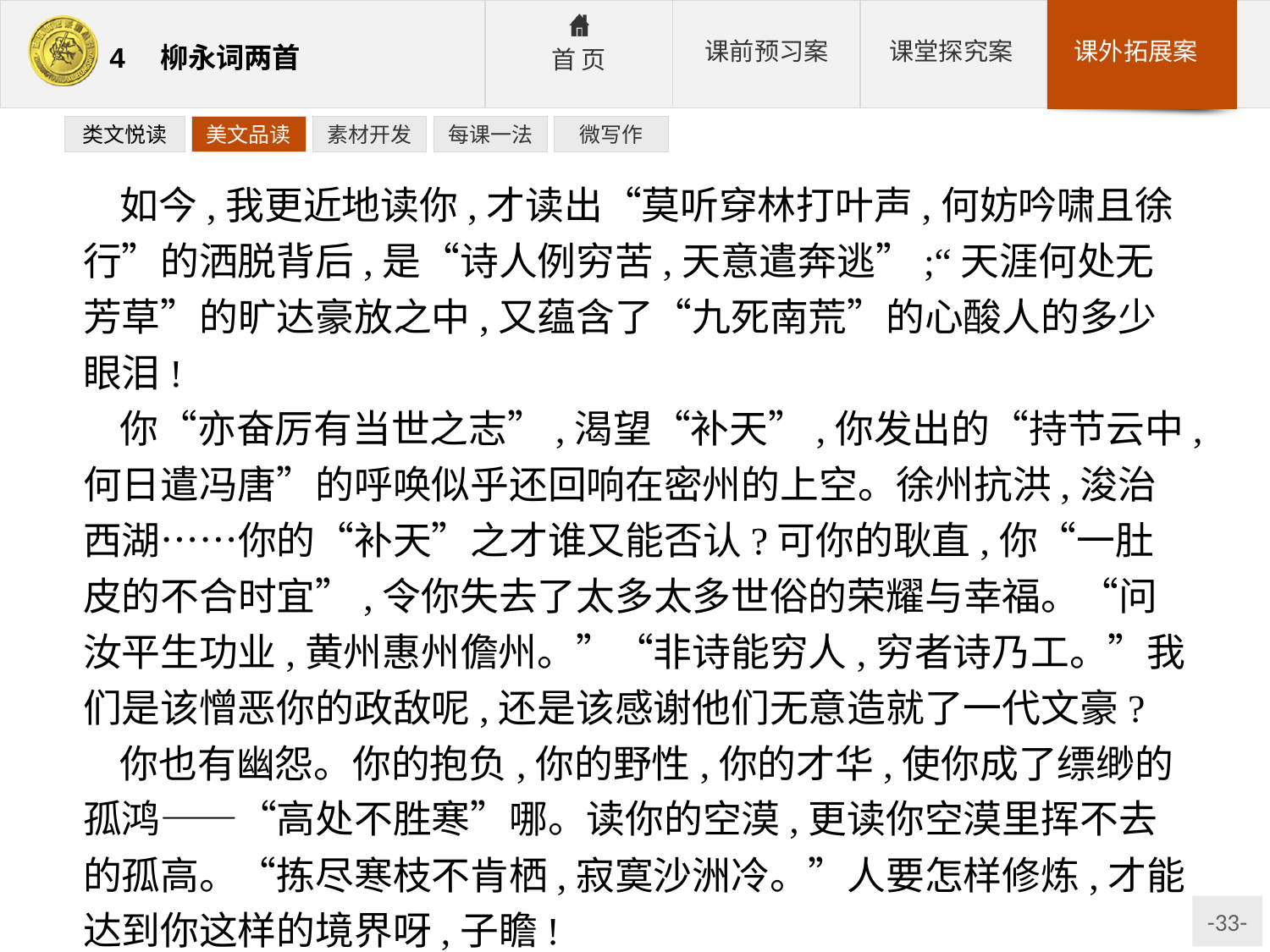

类文悦读
美文品读
素材开发
每课一法
微写作
如今,我更近地读你,才读出“莫听穿林打叶声,何妨吟啸且徐行”的洒脱背后,是“诗人例穷苦,天意遣奔逃”;“天涯何处无芳草”的旷达豪放之中,又蕴含了“九死南荒”的心酸人的多少眼泪!
你“亦奋厉有当世之志”,渴望“补天”,你发出的“持节云中,何日遣冯唐”的呼唤似乎还回响在密州的上空。徐州抗洪,浚治西湖……你的“补天”之才谁又能否认?可你的耿直,你“一肚皮的不合时宜”,令你失去了太多太多世俗的荣耀与幸福。“问汝平生功业,黄州惠州儋州。”“非诗能穷人,穷者诗乃工。”我们是该憎恶你的政敌呢,还是该感谢他们无意造就了一代文豪?
你也有幽怨。你的抱负,你的野性,你的才华,使你成了缥缈的孤鸿——“高处不胜寒”哪。读你的空漠,更读你空漠里挥不去的孤高。“拣尽寒枝不肯栖,寂寞沙洲冷。”人要怎样修炼,才能达到你这样的境界呀,子瞻!